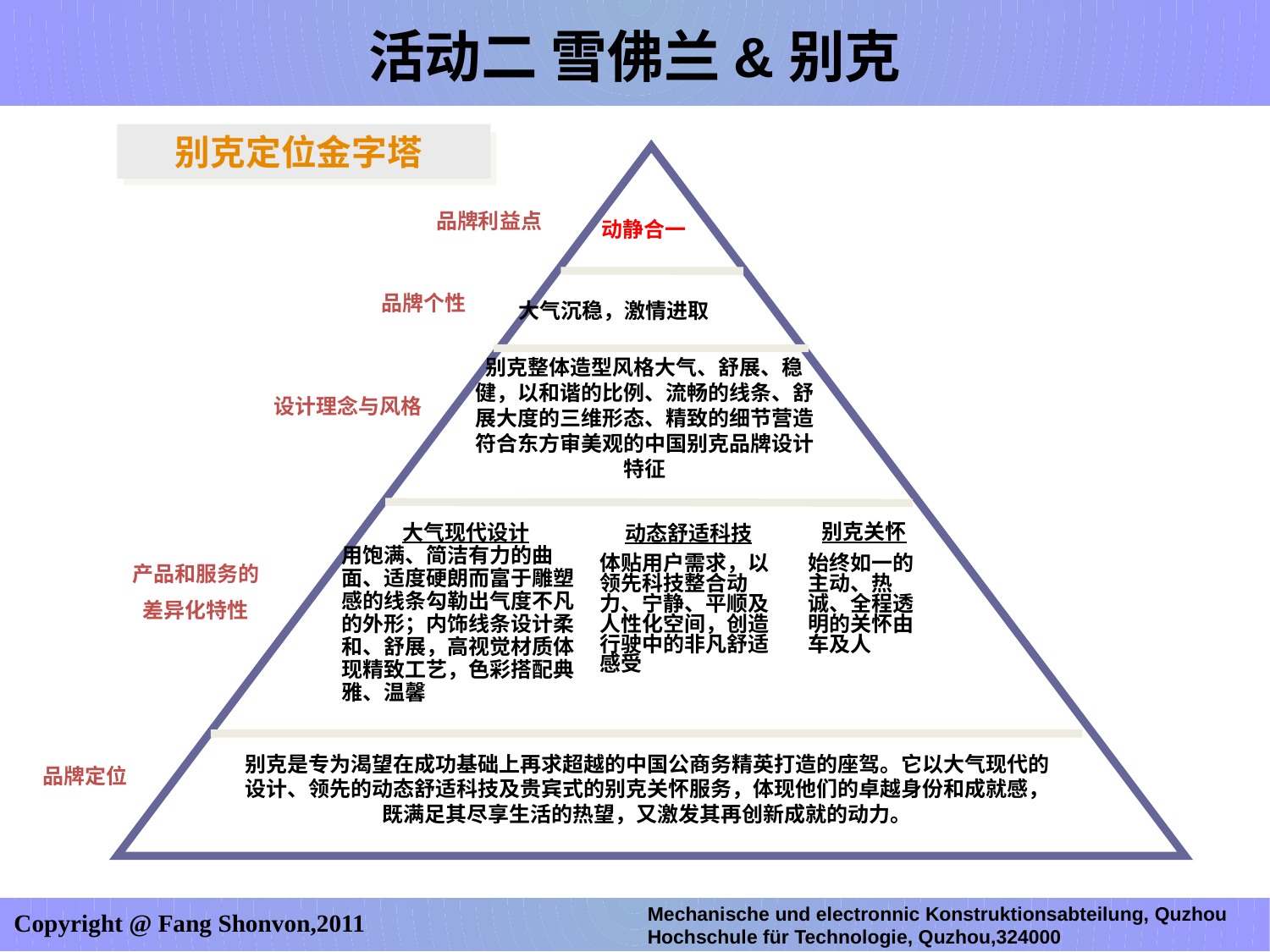

活动二 雪佛兰&别克
别克定位金字塔

品牌利益点
动静合一

品牌个性
大气沉稳，激情进取
别克整体造型风格大气、舒展、稳健，以和谐的比例、流畅的线条、舒展大度的三维形态、精致的细节营造符合东方审美观的中国别克品牌设计特征

设计理念与风格

别克关怀
始终如一的主动、热诚、全程透明的关怀由车及人
大气现代设计
用饱满、简洁有力的曲面、适度硬朗而富于雕塑感的线条勾勒出气度不凡的外形；内饰线条设计柔和、舒展，高视觉材质体现精致工艺，色彩搭配典雅、温馨

动态舒适科技
体贴用户需求，以领先科技整合动力、宁静、平顺及人性化空间，创造行驶中的非凡舒适感受
产品和服务的
差异化特性

别克是专为渴望在成功基础上再求超越的中国公商务精英打造的座驾。它以大气现代的设计、领先的动态舒适科技及贵宾式的别克关怀服务，体现他们的卓越身份和成就感，既满足其尽享生活的热望，又激发其再创新成就的动力。
品牌定位
Mechanische und electronnic Konstruktionsabteilung, Quzhou Hochschule für Technologie, Quzhou,324000

Copyright @ Fang Shonvon,2011